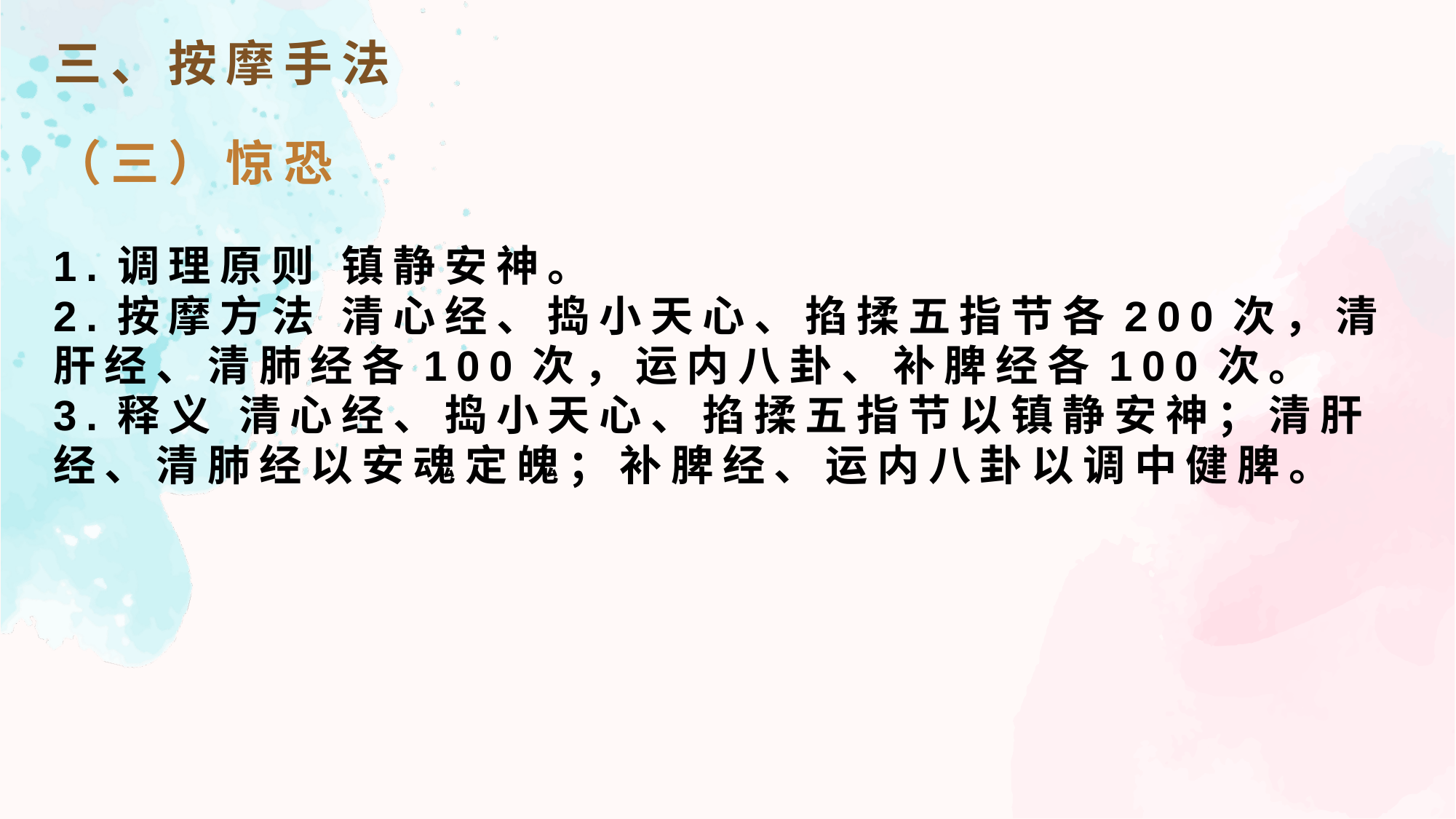

三、按摩手法

（三）惊恐

1.调理原则 镇静安神。
2.按摩方法 清心经、捣小天心、掐揉五指节各200次，清肝经、清肺经各100次，运内八卦、补脾经各100次。
3.释义 清心经、捣小天心、掐揉五指节以镇静安神；清肝经、清肺经以安魂定魄；补脾经、运内八卦以调中健脾。